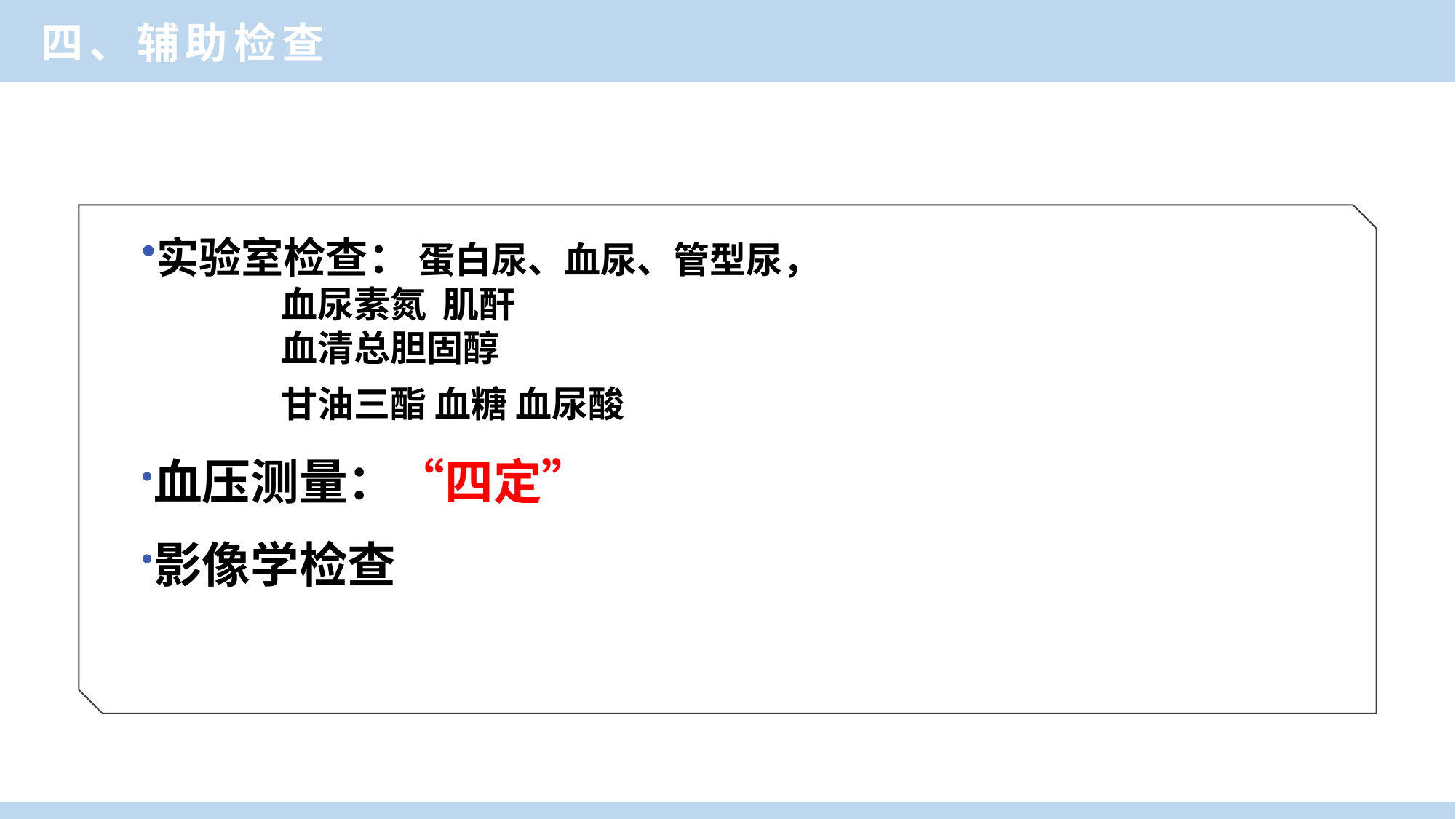

四、辅助检查

实验室检查： 蛋白尿、血尿、管型尿，
                血尿素氮  肌酐
                血清总胆固醇
                甘油三酯 血糖 血尿酸
血压测量：“四定”
影像学检查